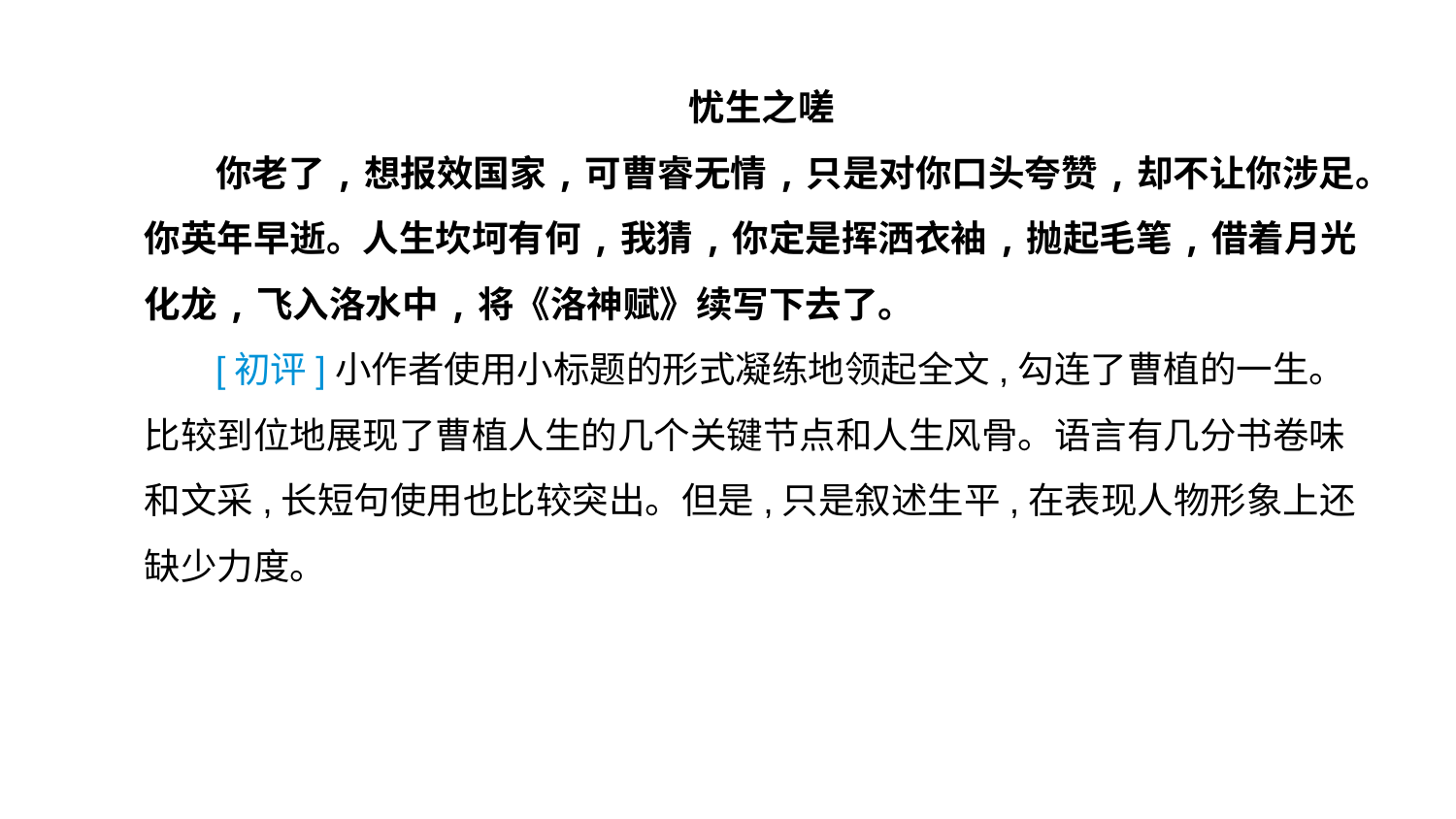

忧生之嗟
你老了,想报效国家,可曹睿无情,只是对你口头夸赞,却不让你涉足。你英年早逝。人生坎坷有何,我猜,你定是挥洒衣袖,抛起毛笔,借着月光化龙,飞入洛水中,将《洛神赋》续写下去了。
[初评]小作者使用小标题的形式凝练地领起全文,勾连了曹植的一生。比较到位地展现了曹植人生的几个关键节点和人生风骨。语言有几分书卷味和文采,长短句使用也比较突出。但是,只是叙述生平,在表现人物形象上还缺少力度。